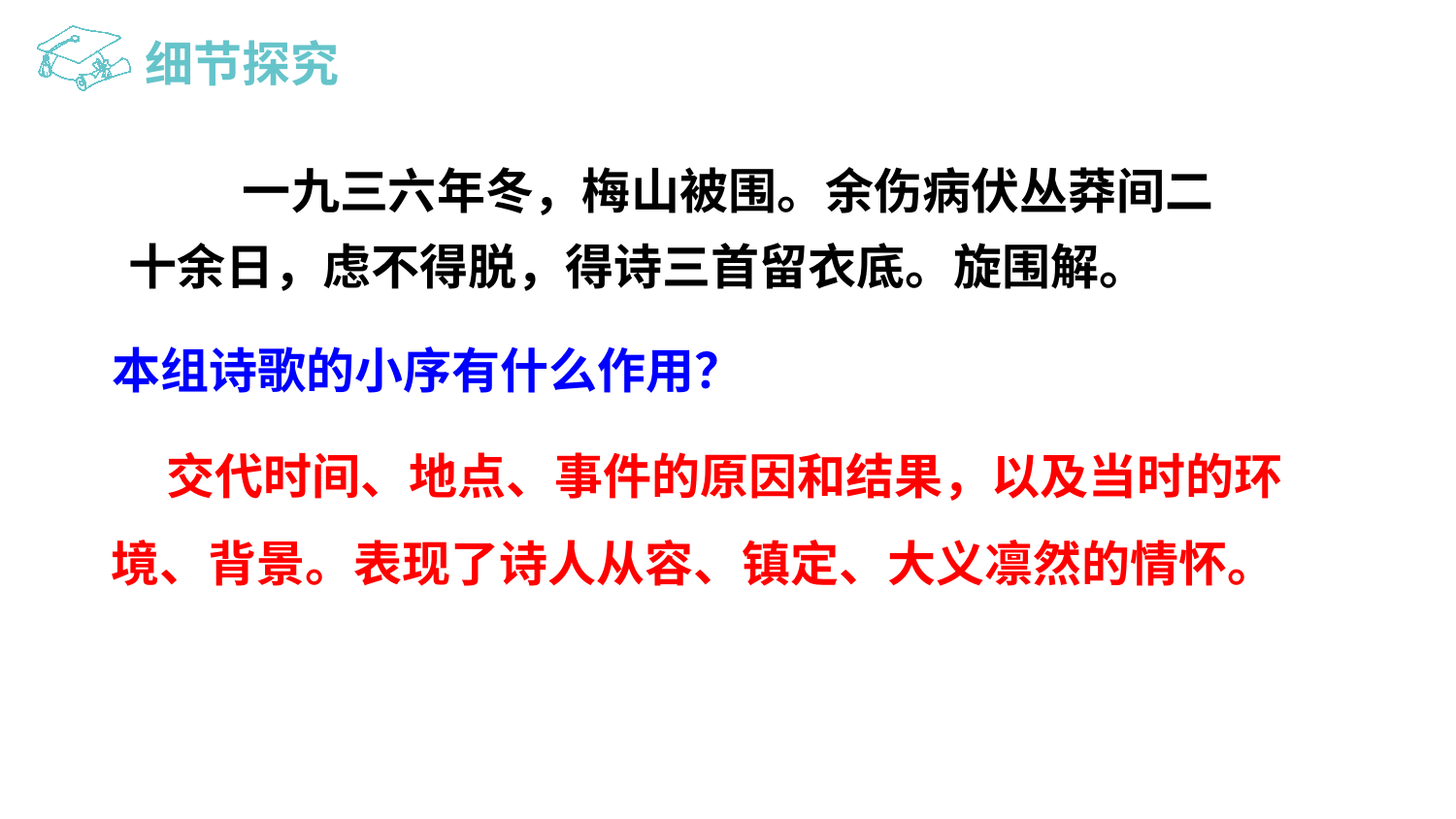

细节探究
一九三六年冬，梅山被围。余伤病伏丛莽间二十余日，虑不得脱，得诗三首留衣底。旋围解。
本组诗歌的小序有什么作用？
    交代时间、地点、事件的原因和结果，以及当时的环境、背景。表现了诗人从容、镇定、大义凛然的情怀。